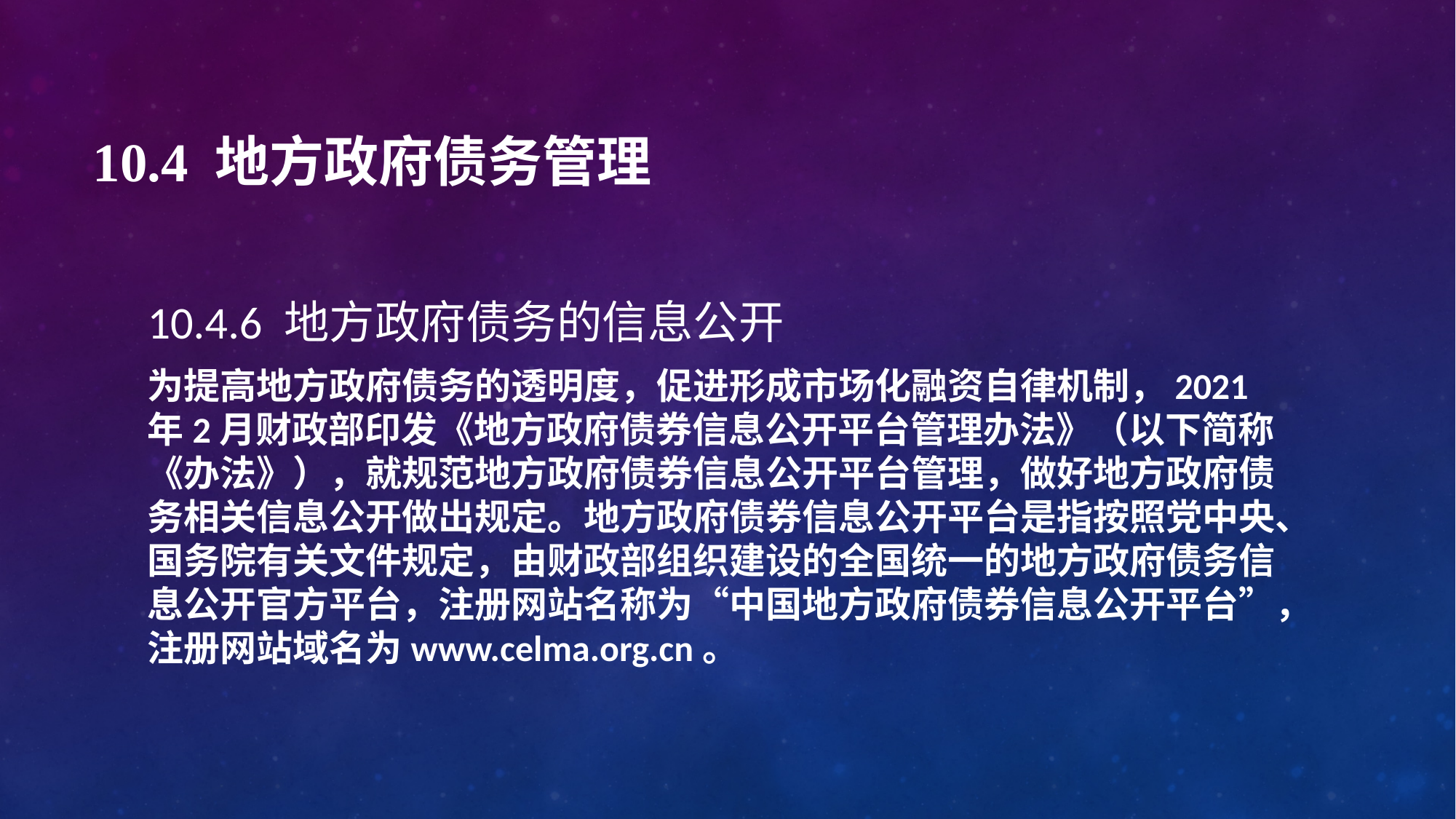

# 10.4 地方政府债务管理
10.4.6 地方政府债务的信息公开
为提高地方政府债务的透明度，促进形成市场化融资自律机制，2021年2月财政部印发《地方政府债券信息公开平台管理办法》（以下简称《办法》），就规范地方政府债券信息公开平台管理，做好地方政府债务相关信息公开做出规定。地方政府债券信息公开平台是指按照党中央、国务院有关文件规定，由财政部组织建设的全国统一的地方政府债务信息公开官方平台，注册网站名称为“中国地方政府债券信息公开平台”，注册网站域名为www.celma.org.cn。